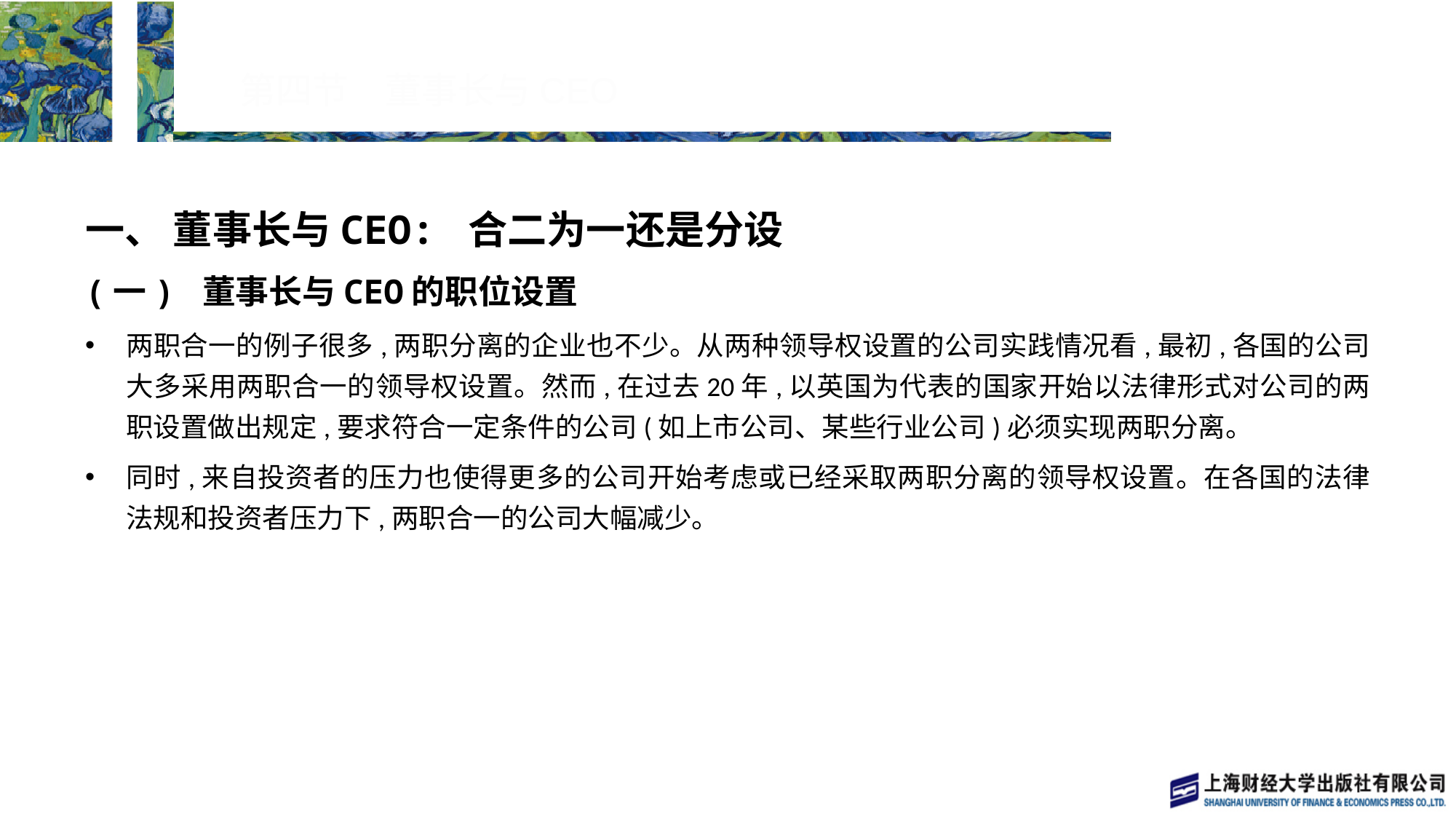

# 第四节　董事长与CEO
一、 董事长与CEO: 合二为一还是分设
(一) 董事长与CEO的职位设置
两职合一的例子很多,两职分离的企业也不少。从两种领导权设置的公司实践情况看,最初,各国的公司大多采用两职合一的领导权设置。然而,在过去20年,以英国为代表的国家开始以法律形式对公司的两职设置做出规定,要求符合一定条件的公司(如上市公司、某些行业公司)必须实现两职分离。
同时,来自投资者的压力也使得更多的公司开始考虑或已经采取两职分离的领导权设置。在各国的法律法规和投资者压力下,两职合一的公司大幅减少。